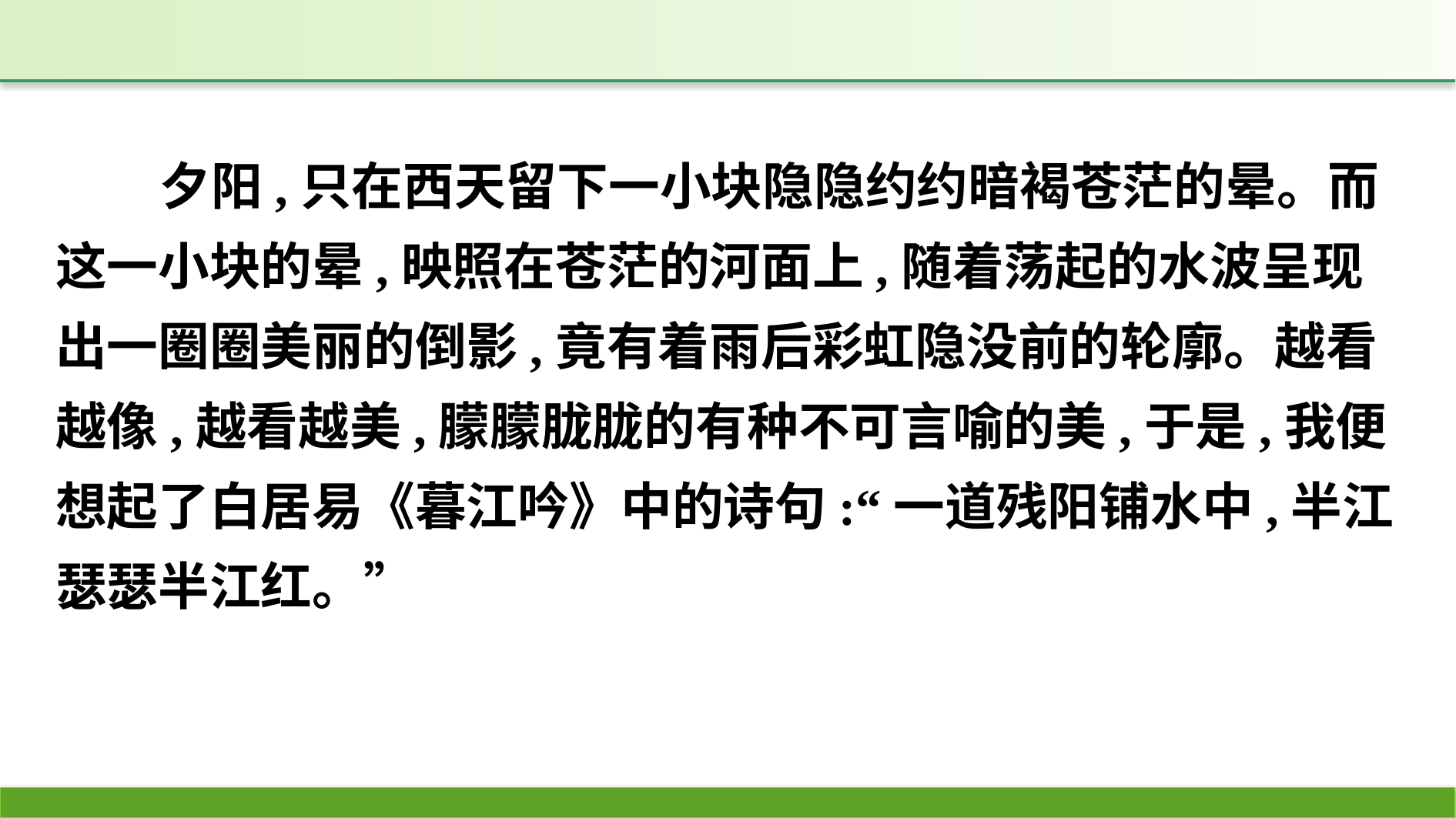

夕阳,只在西天留下一小块隐隐约约暗褐苍茫的晕。而这一小块的晕,映照在苍茫的河面上,随着荡起的水波呈现出一圈圈美丽的倒影,竟有着雨后彩虹隐没前的轮廓。越看越像,越看越美,朦朦胧胧的有种不可言喻的美,于是,我便想起了白居易《暮江吟》中的诗句:“一道残阳铺水中,半江瑟瑟半江红。”